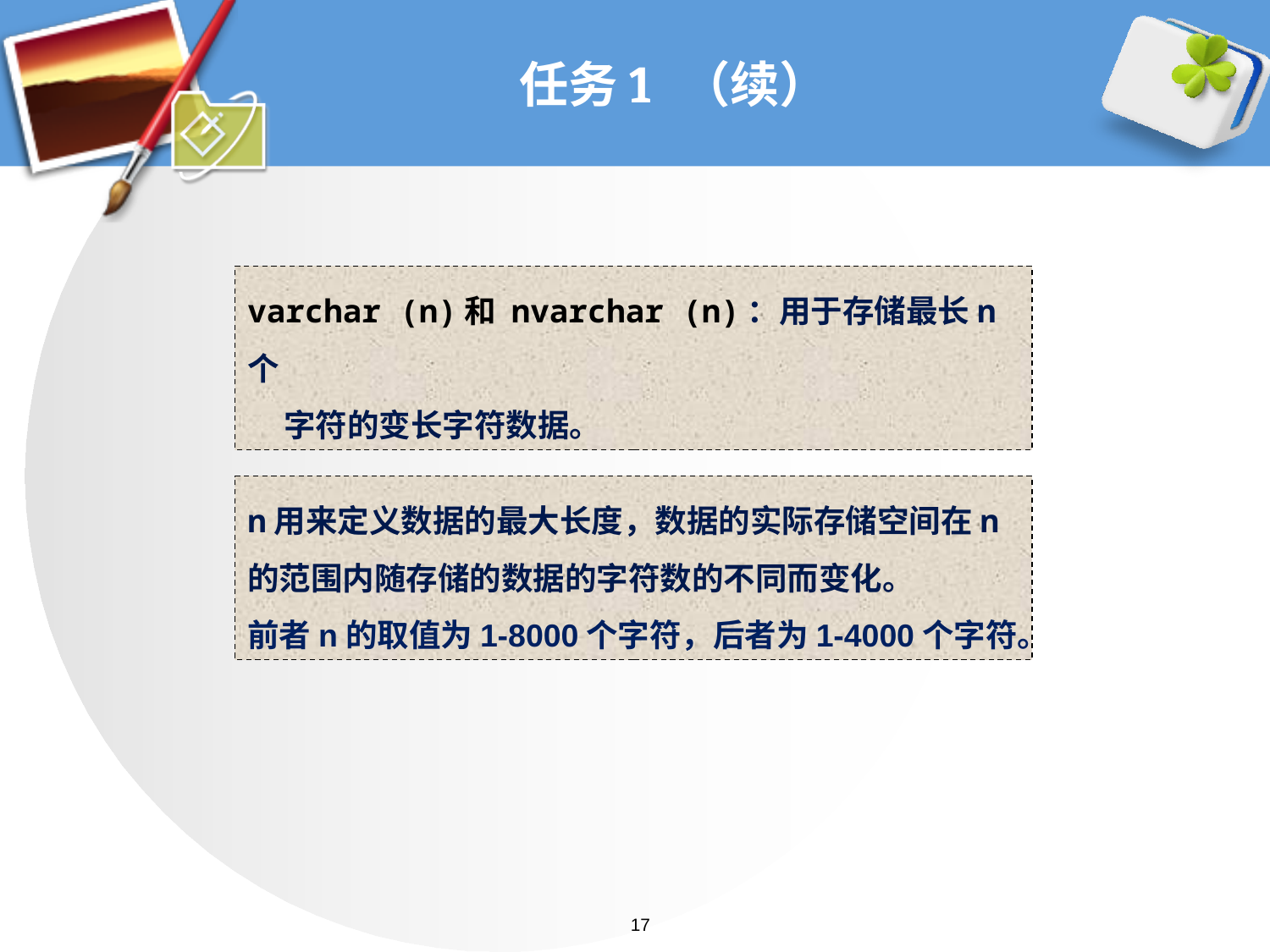

# 任务1  （续）
varchar (n)和 nvarchar (n)：用于存储最长n个
    字符的变长字符数据。
n用来定义数据的最大长度，数据的实际存储空间在n的范围内随存储的数据的字符数的不同而变化。
前者n的取值为1-8000个字符，后者为1-4000个字符。
17